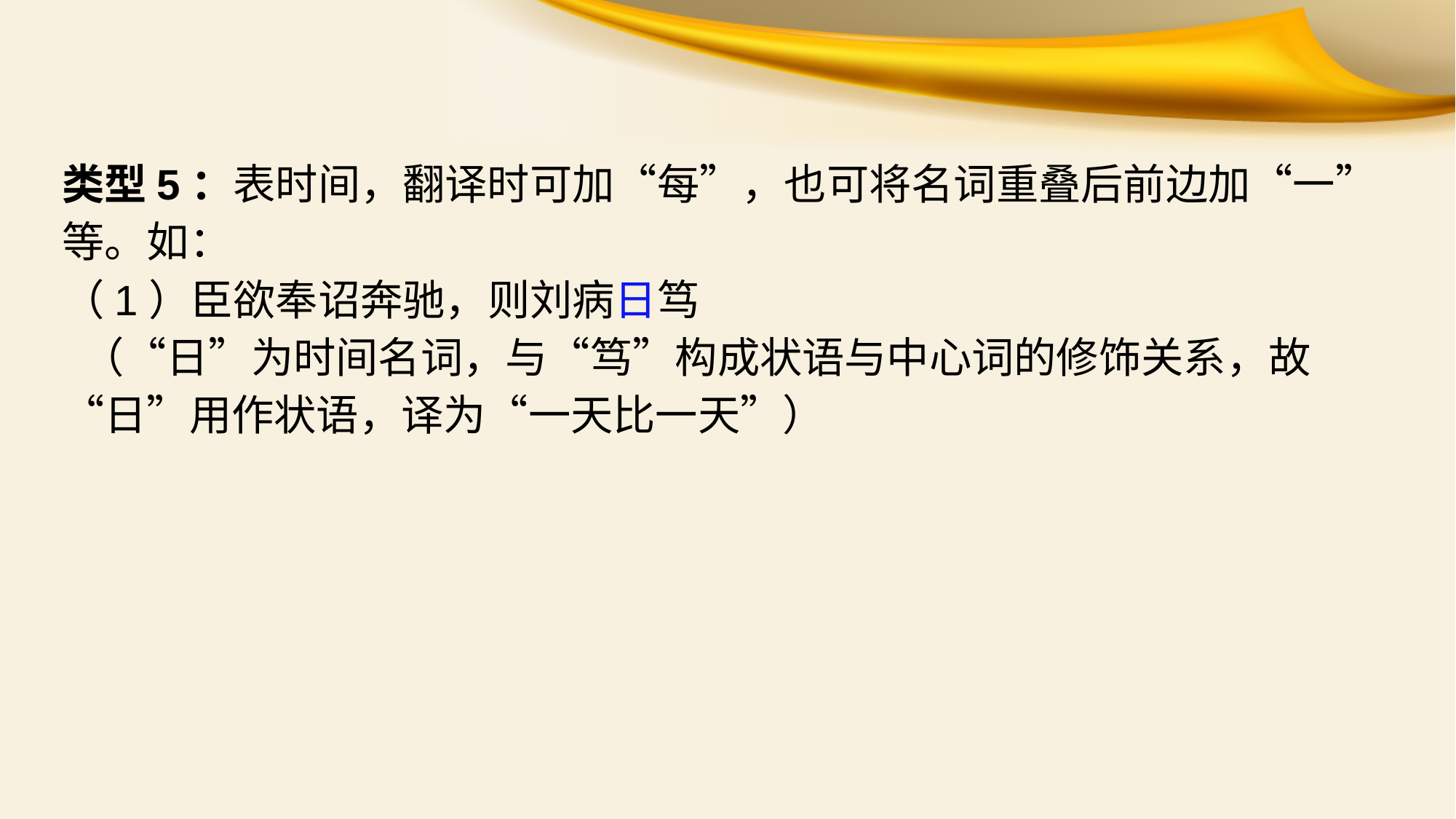

类型5：表时间，翻译时可加“每”，也可将名词重叠后前边加“一”等。如：
（1）臣欲奉诏奔驰，则刘病日笃
 （“日”为时间名词，与“笃”构成状语与中心词的修饰关系，故“日”用作状语，译为“一天比一天”）